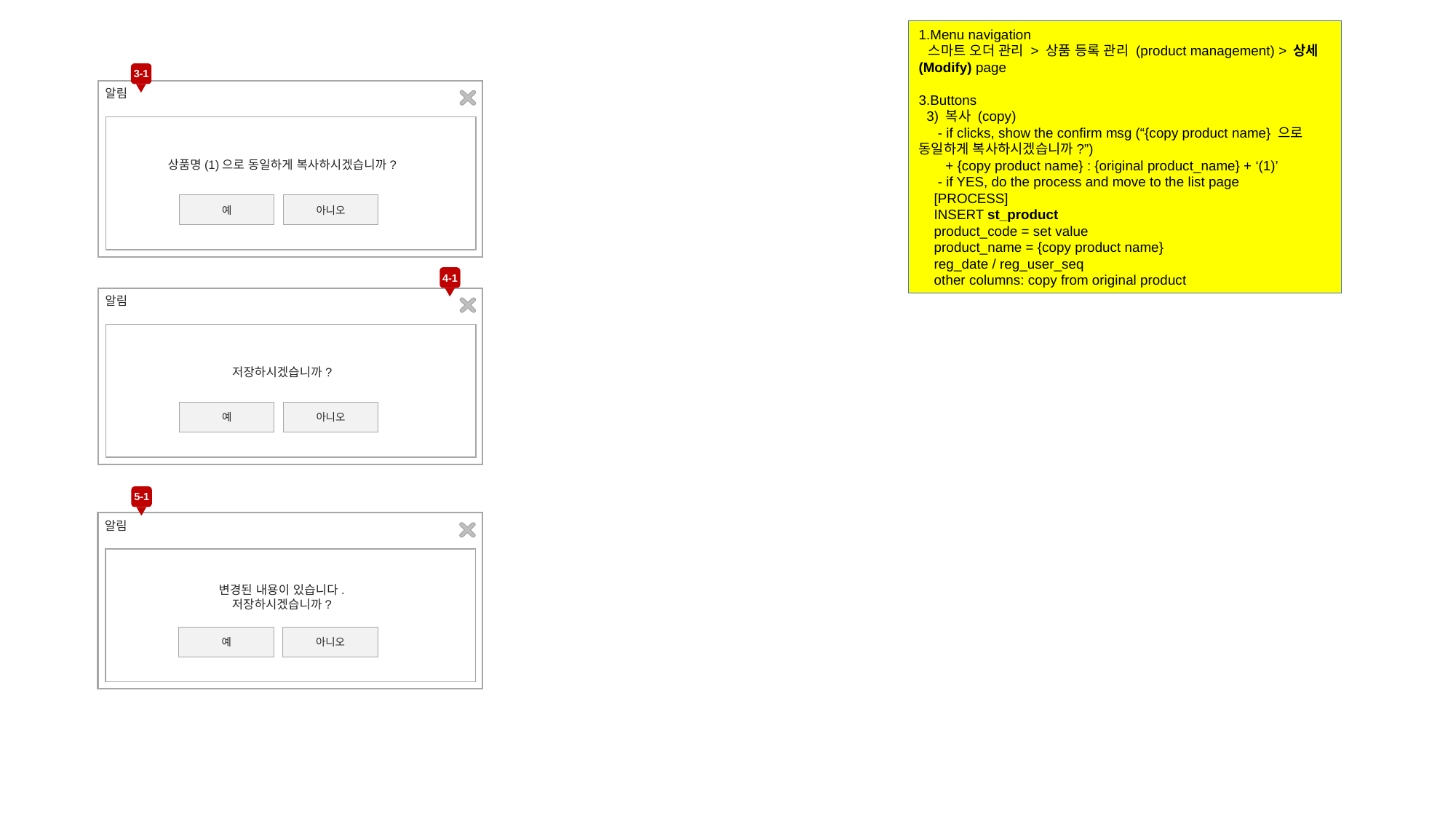

1.Menu navigation
  스마트 오더 관리 > 상품 등록 관리 (product management) > 상세 (Modify) page

3.Buttons
  3) 복사 (copy)
     - if clicks, show the confirm msg (“{copy product name} 으로 동일하게 복사하시겠습니까?”)
       + {copy product name} : {original product_name} + ‘(1)’
     - if YES, do the process and move to the list page
    [PROCESS]
    INSERT st_product
    product_code = set value
    product_name = {copy product name}
    reg_date / reg_user_seq
    other columns: copy from original product
3-1

알림

상품명(1)으로 동일하게 복사하시겠습니까?
아니오
예
4-1

알림

저장하시겠습니까?
아니오
예
5-1

알림

변경된 내용이 있습니다.
저장하시겠습니까?
아니오
예